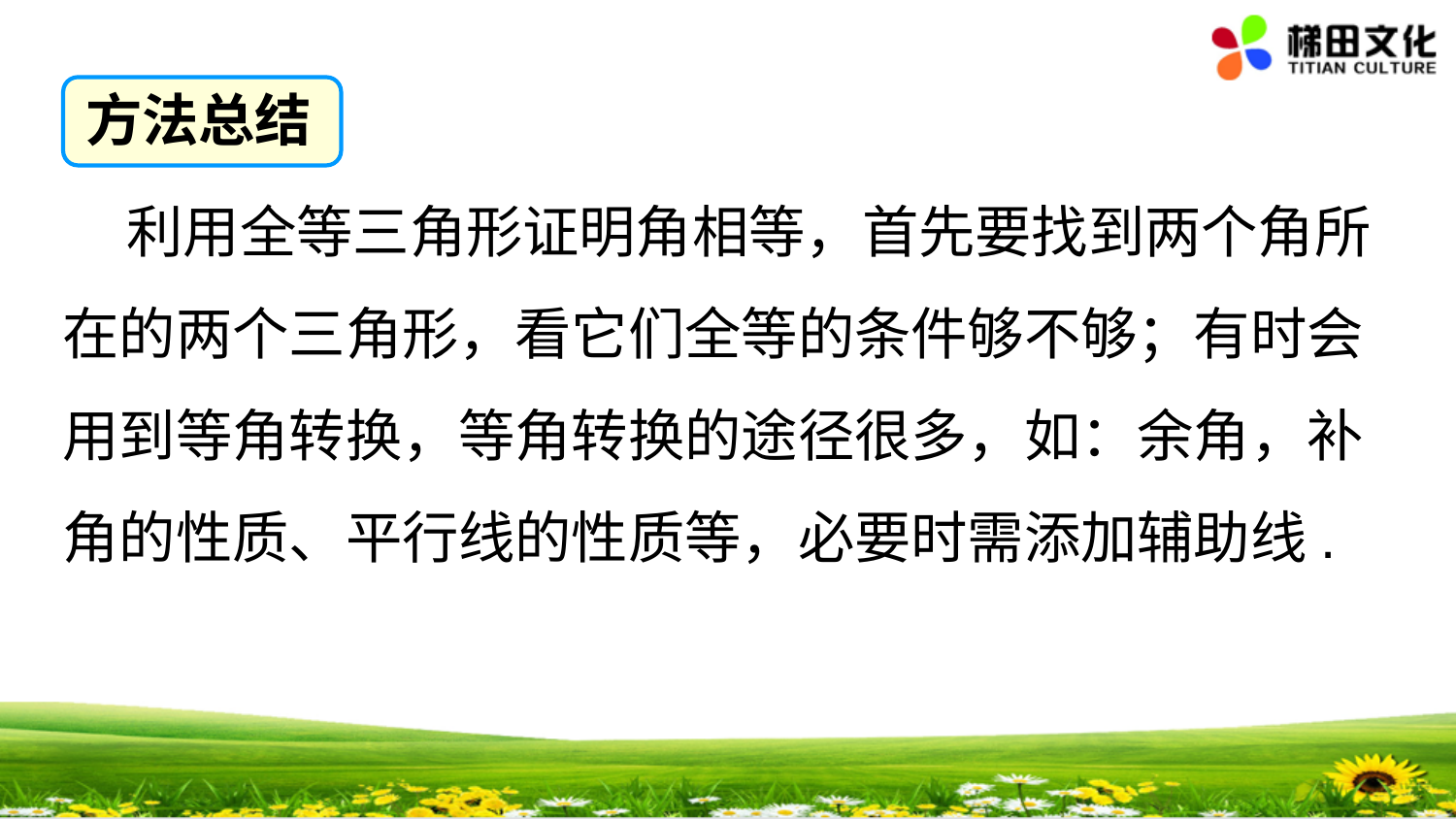

方法总结

    利用全等三角形证明角相等，首先要找到两个角所在的两个三角形，看它们全等的条件够不够；有时会用到等角转换，等角转换的途径很多，如：余角，补角的性质、平行线的性质等，必要时需添加辅助线.